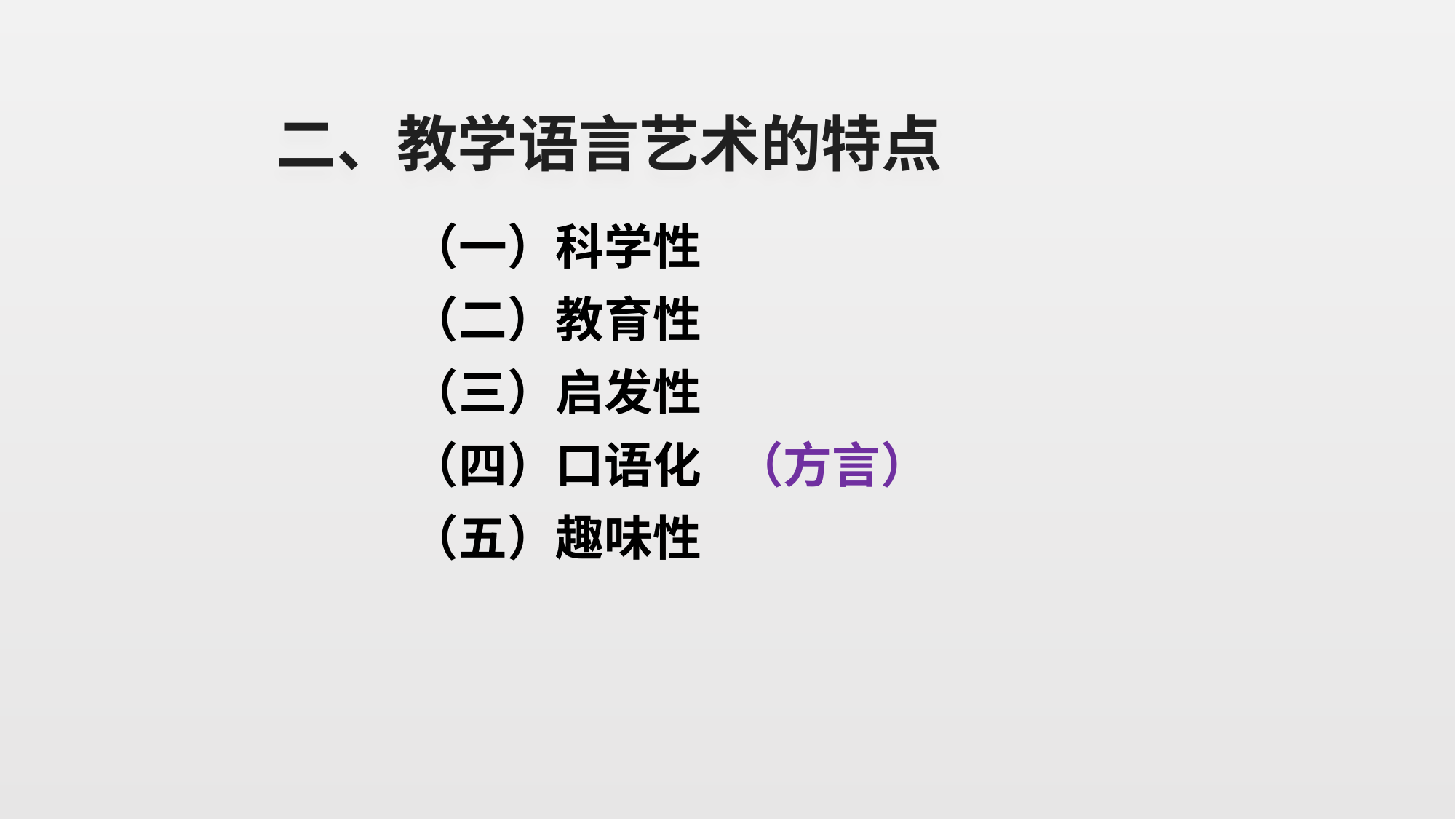

# 二、教学语言艺术的特点
（一）科学性
（二）教育性
（三）启发性
（四）口语化   （方言）
（五）趣味性